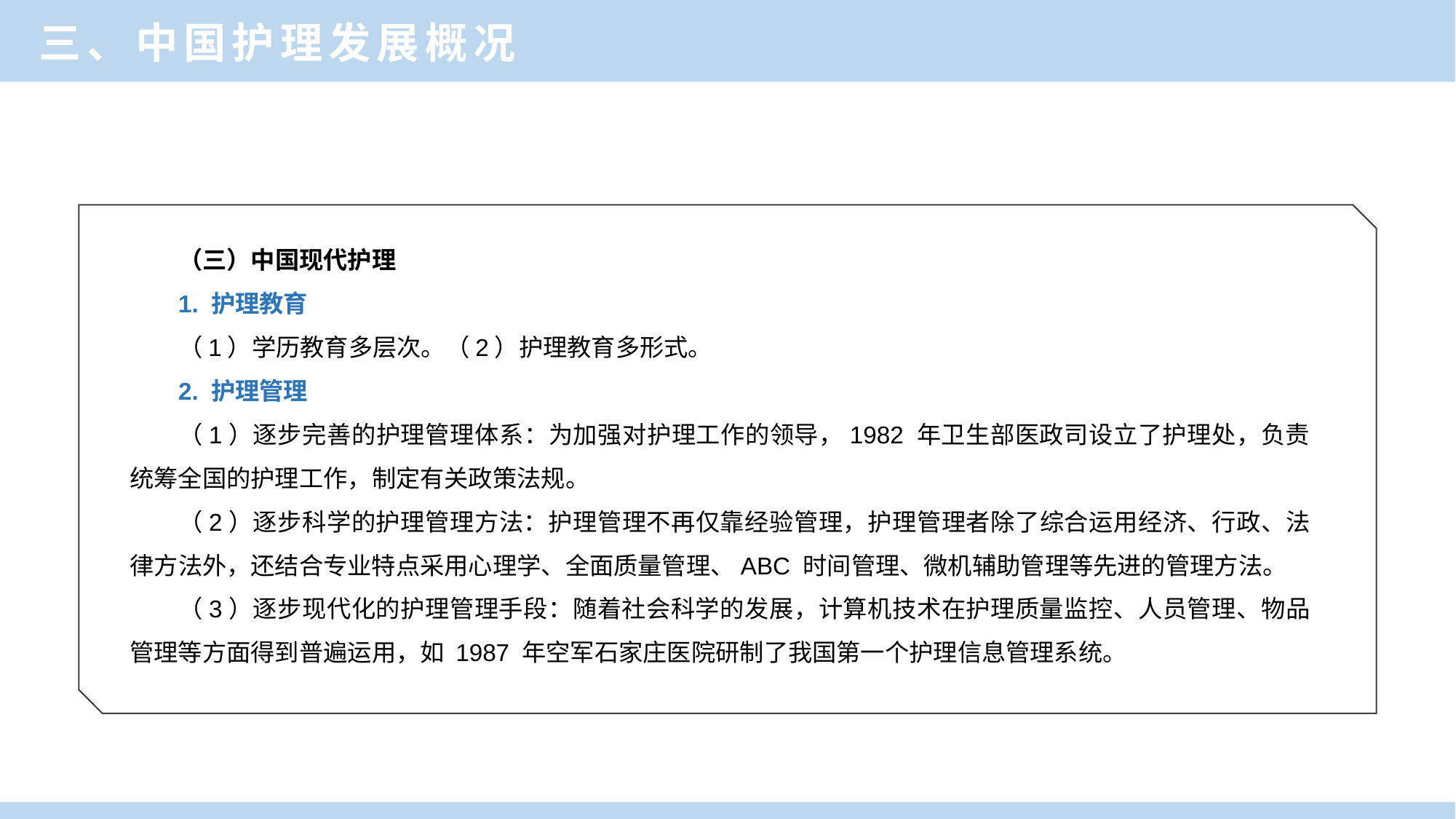

三、中国护理发展概况

（三）中国现代护理
1. 护理教育
（1）学历教育多层次。（2）护理教育多形式。
2. 护理管理
（1）逐步完善的护理管理体系：为加强对护理工作的领导，1982 年卫生部医政司设立了护理处，负责统筹全国的护理工作，制定有关政策法规。
（2）逐步科学的护理管理方法：护理管理不再仅靠经验管理，护理管理者除了综合运用经济、行政、法律方法外，还结合专业特点采用心理学、全面质量管理、ABC 时间管理、微机辅助管理等先进的管理方法。
（3）逐步现代化的护理管理手段：随着社会科学的发展，计算机技术在护理质量监控、人员管理、物品管理等方面得到普遍运用，如 1987 年空军石家庄医院研制了我国第一个护理信息管理系统。